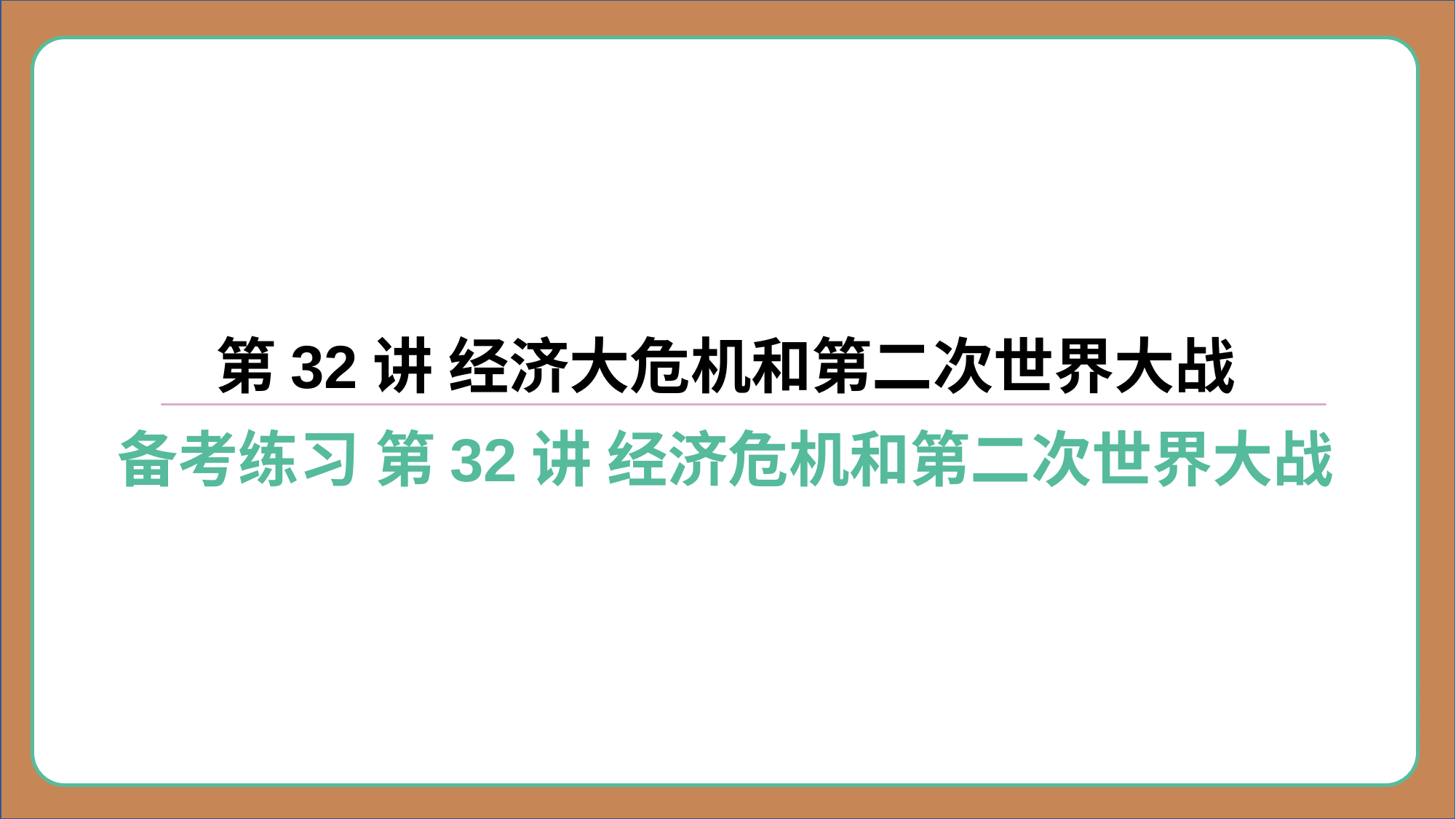

第32讲 经济大危机和第二次世界大战
备考练习 第32讲 经济危机和第二次世界大战